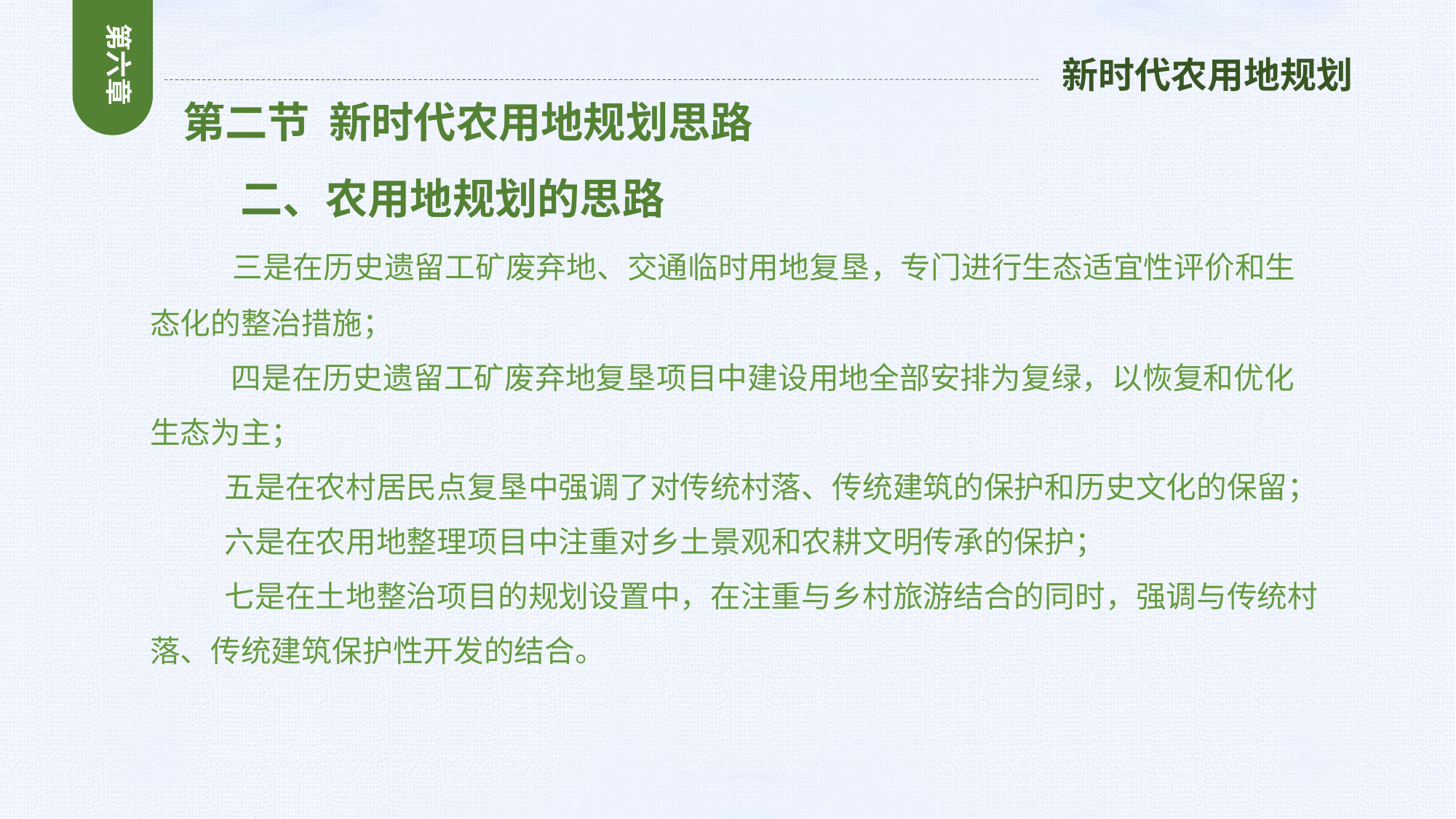

第六章
新时代农用地规划
 第二节  新时代农用地规划思路
       二、农用地规划的思路

         三是在历史遗留工矿废弃地、交通临时用地复垦，专门进行生态适宜性评价和生态化的整治措施；
           四是在历史遗留工矿废弃地复垦项目中建设用地全部安排为复绿，以恢复和优化生态为主；
          五是在农村居民点复垦中强调了对传统村落、传统建筑的保护和历史文化的保留；
          六是在农用地整理项目中注重对乡土景观和农耕文明传承的保护；
          七是在土地整治项目的规划设置中，在注重与乡村旅游结合的同时，强调与传统村落、传统建筑保护性开发的结合。